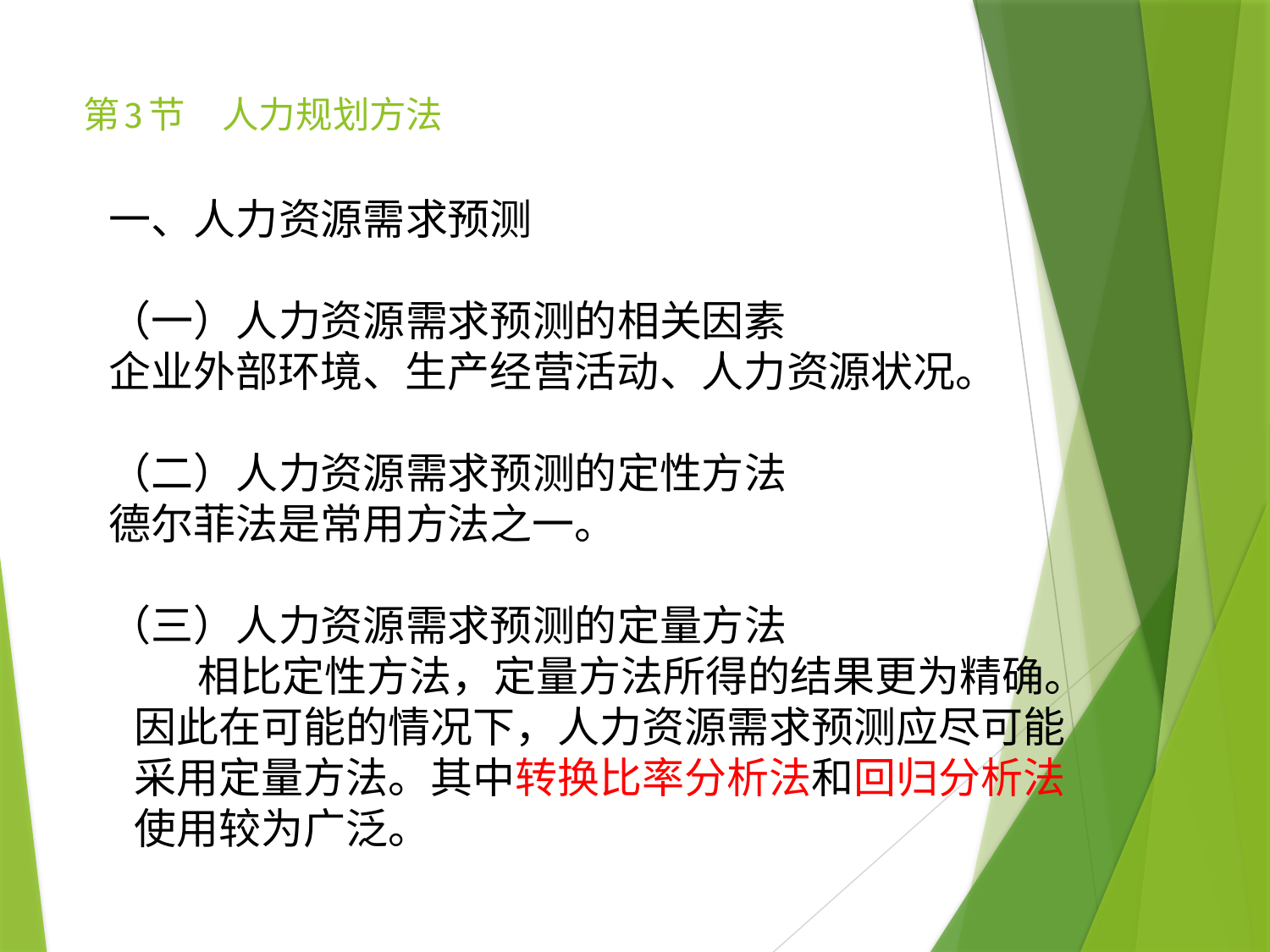

# 第3节　人力规划方法
一、人力资源需求预测

（一）人力资源需求预测的相关因素
企业外部环境、生产经营活动、人力资源状况。

（二）人力资源需求预测的定性方法
德尔菲法是常用方法之一。

（三）人力资源需求预测的定量方法
相比定性方法，定量方法所得的结果更为精确。因此在可能的情况下，人力资源需求预测应尽可能采用定量方法。其中转换比率分析法和回归分析法使用较为广泛。